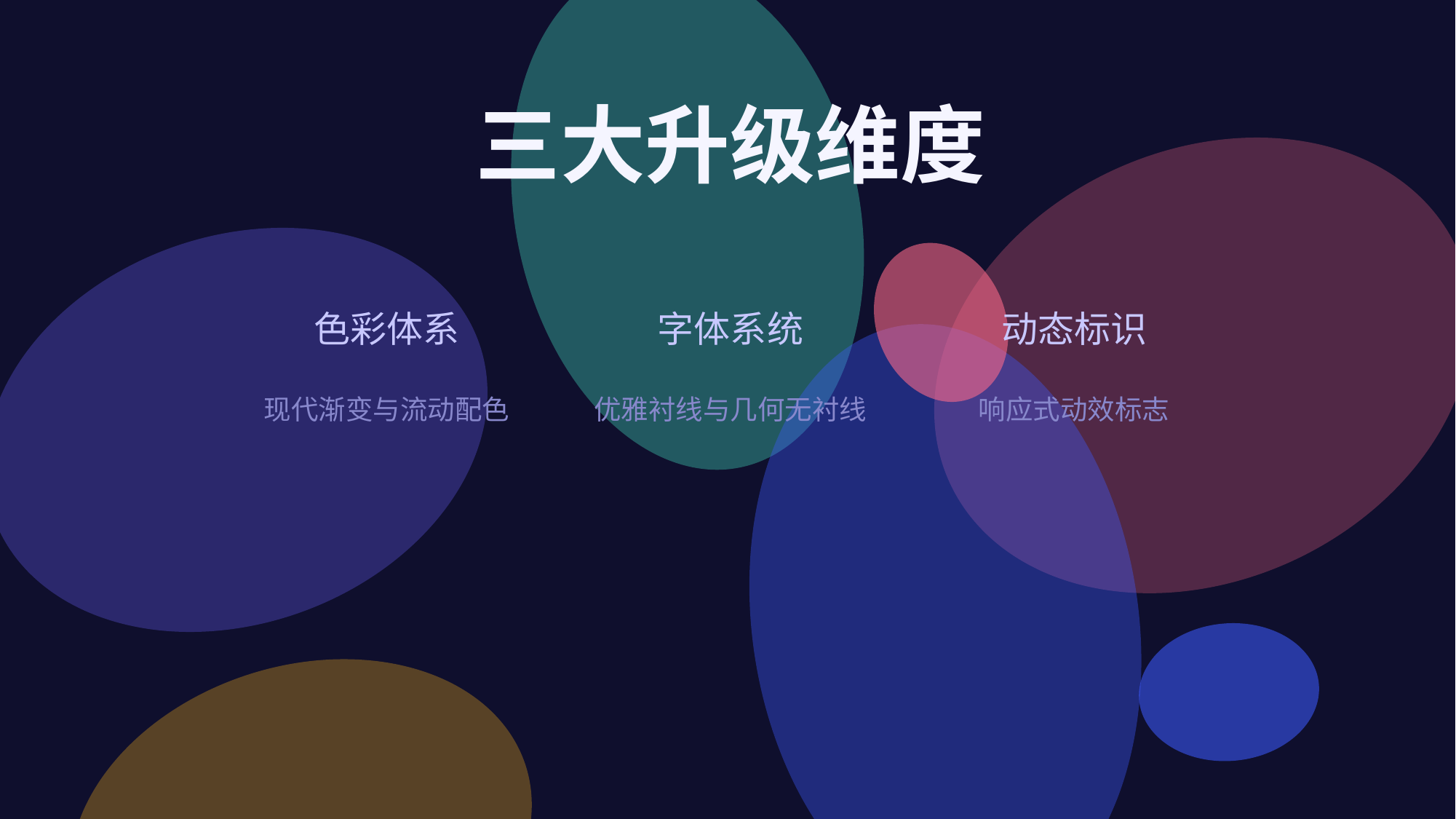

三大升级维度

色彩体系
字体系统
动态标识
现代渐变与流动配色
优雅衬线与几何无衬线
响应式动效标志